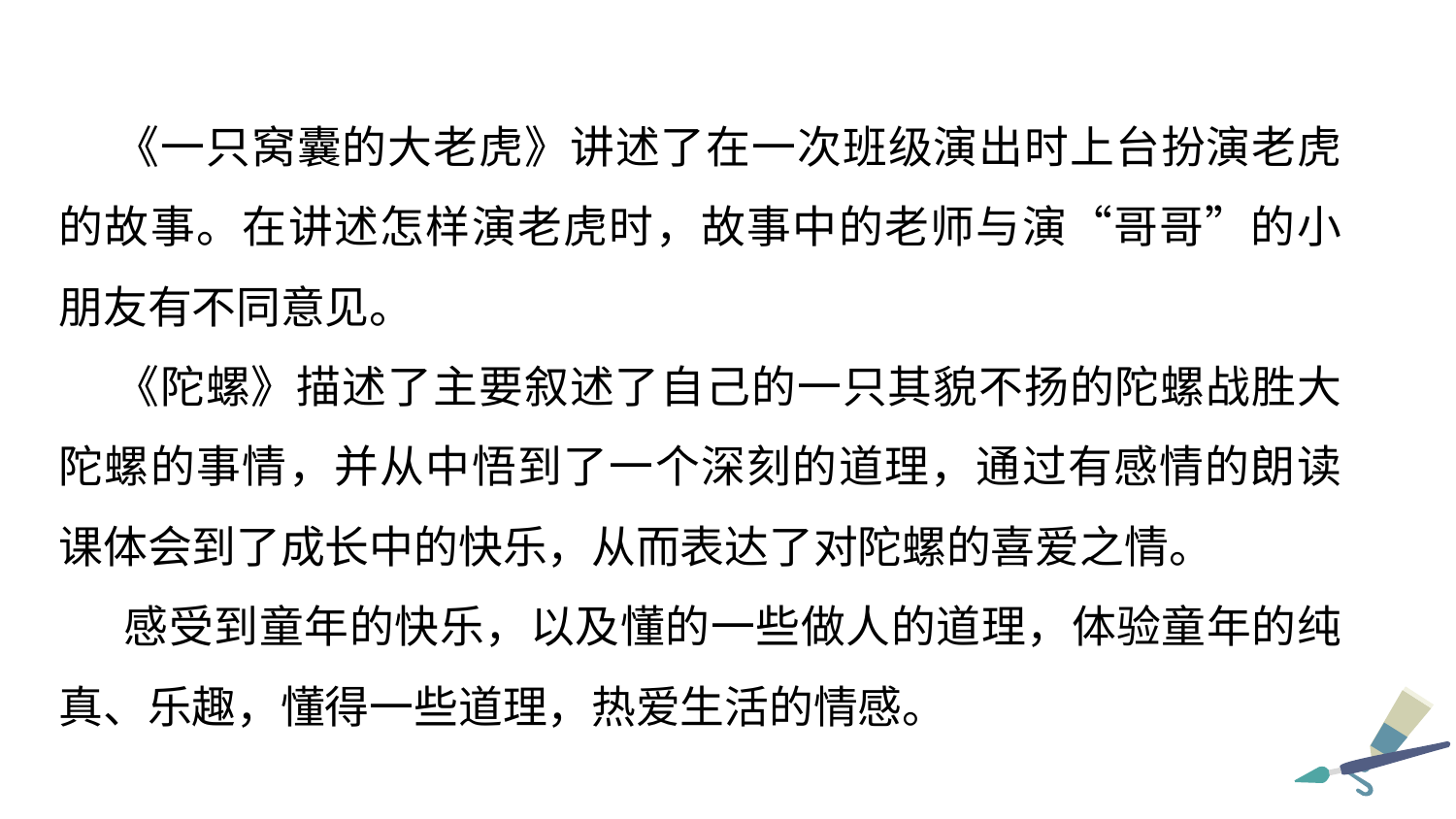

《一只窝囊的大老虎》讲述了在一次班级演出时上台扮演老虎的故事。在讲述怎样演老虎时，故事中的老师与演“哥哥”的小朋友有不同意见。
    《陀螺》描述了主要叙述了自己的一只其貌不扬的陀螺战胜大陀螺的事情，并从中悟到了一个深刻的道理，通过有感情的朗读课体会到了成长中的快乐，从而表达了对陀螺的喜爱之情。
     感受到童年的快乐，以及懂的一些做人的道理，体验童年的纯真、乐趣，懂得一些道理，热爱生活的情感。